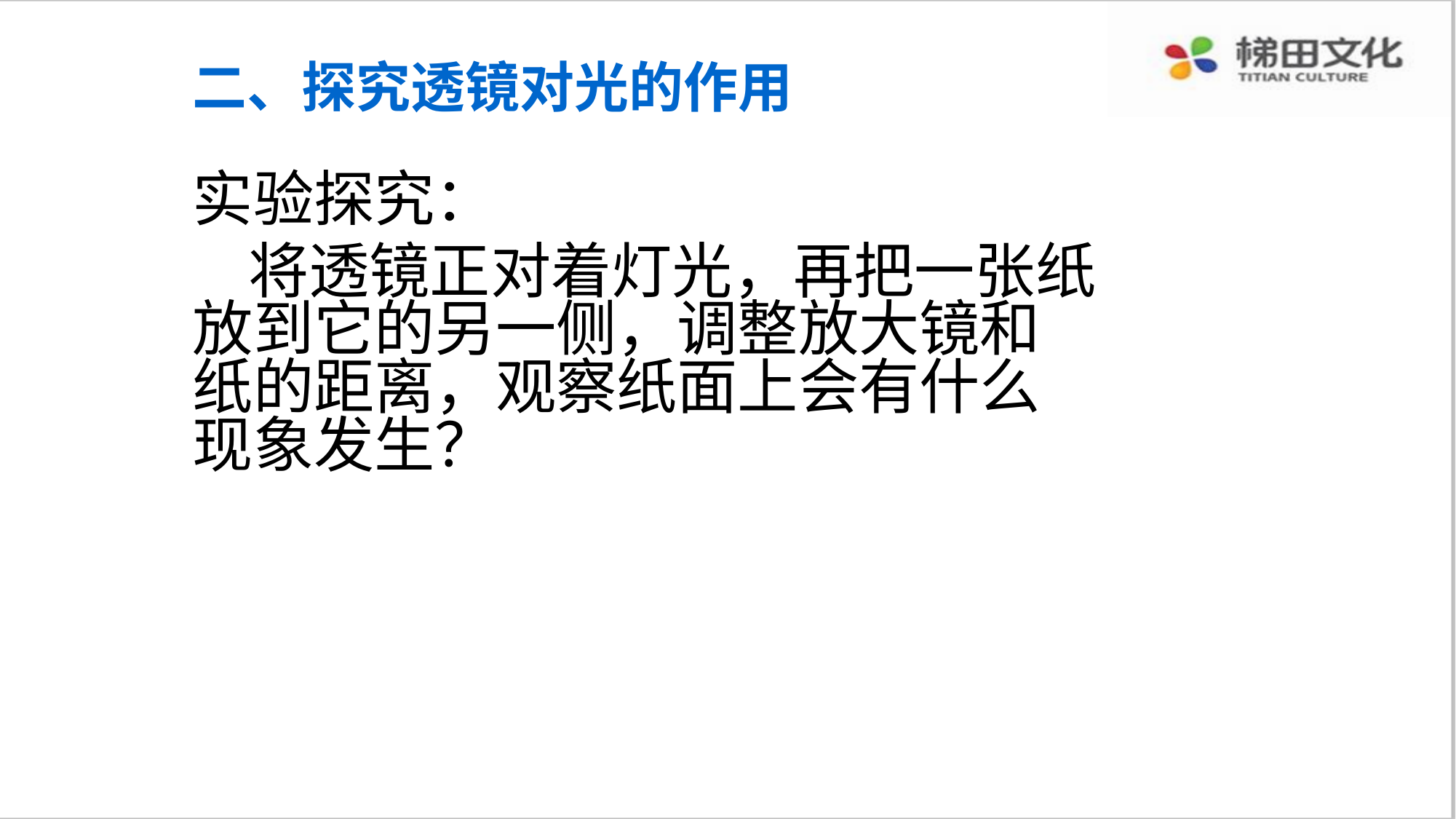

二、探究透镜对光的作用
实验探究：
   将透镜正对着灯光，再把一张纸放到它的另一侧，调整放大镜和纸的距离，观察纸面上会有什么现象发生？